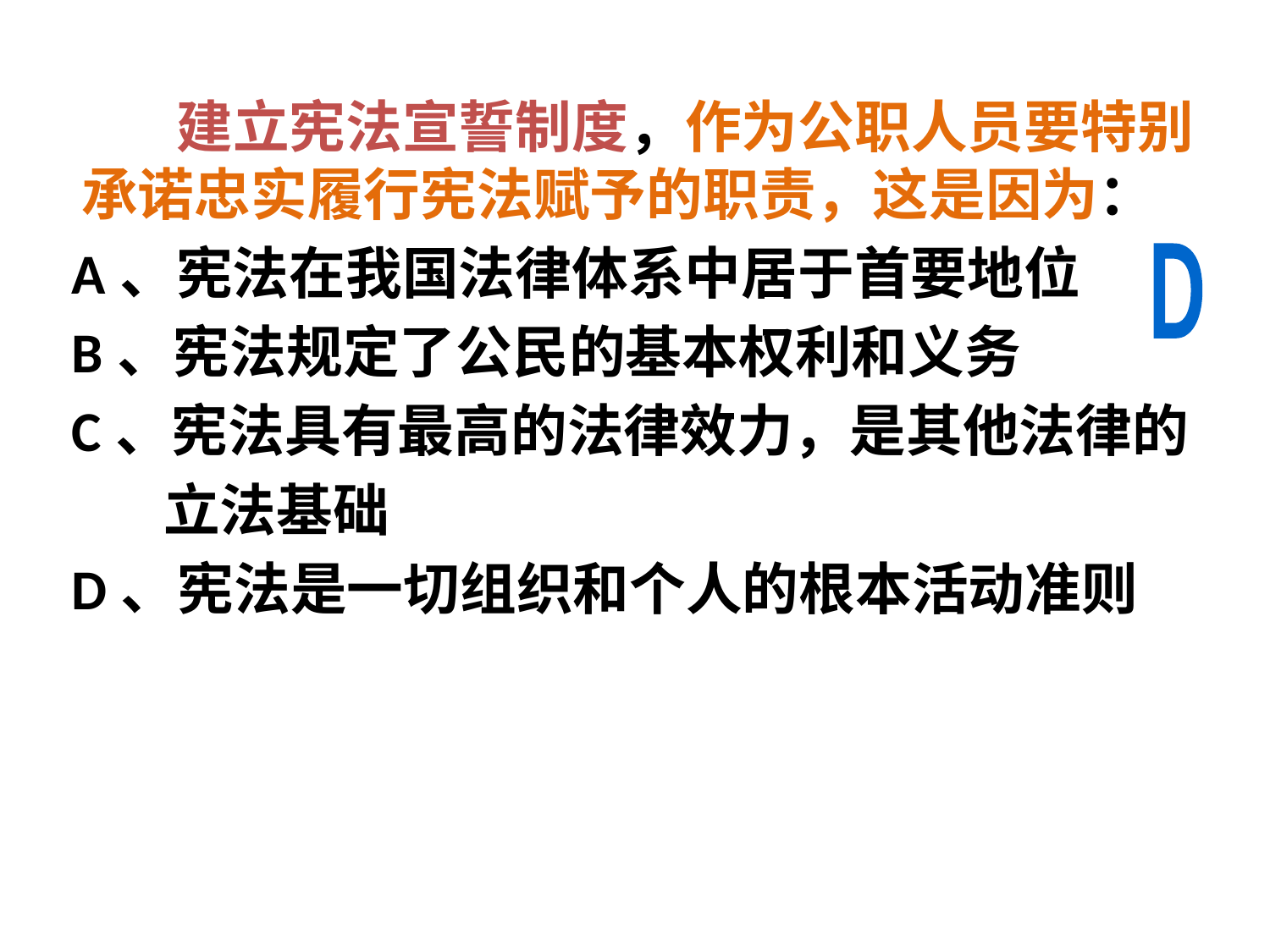

建立宪法宣誓制度，作为公职人员要特别承诺忠实履行宪法赋予的职责，这是因为：
   A、宪法在我国法律体系中居于首要地位
   B、宪法规定了公民的基本权利和义务
   C、宪法具有最高的法律效力，是其他法律的
         立法基础
   D、宪法是一切组织和个人的根本活动准则

D